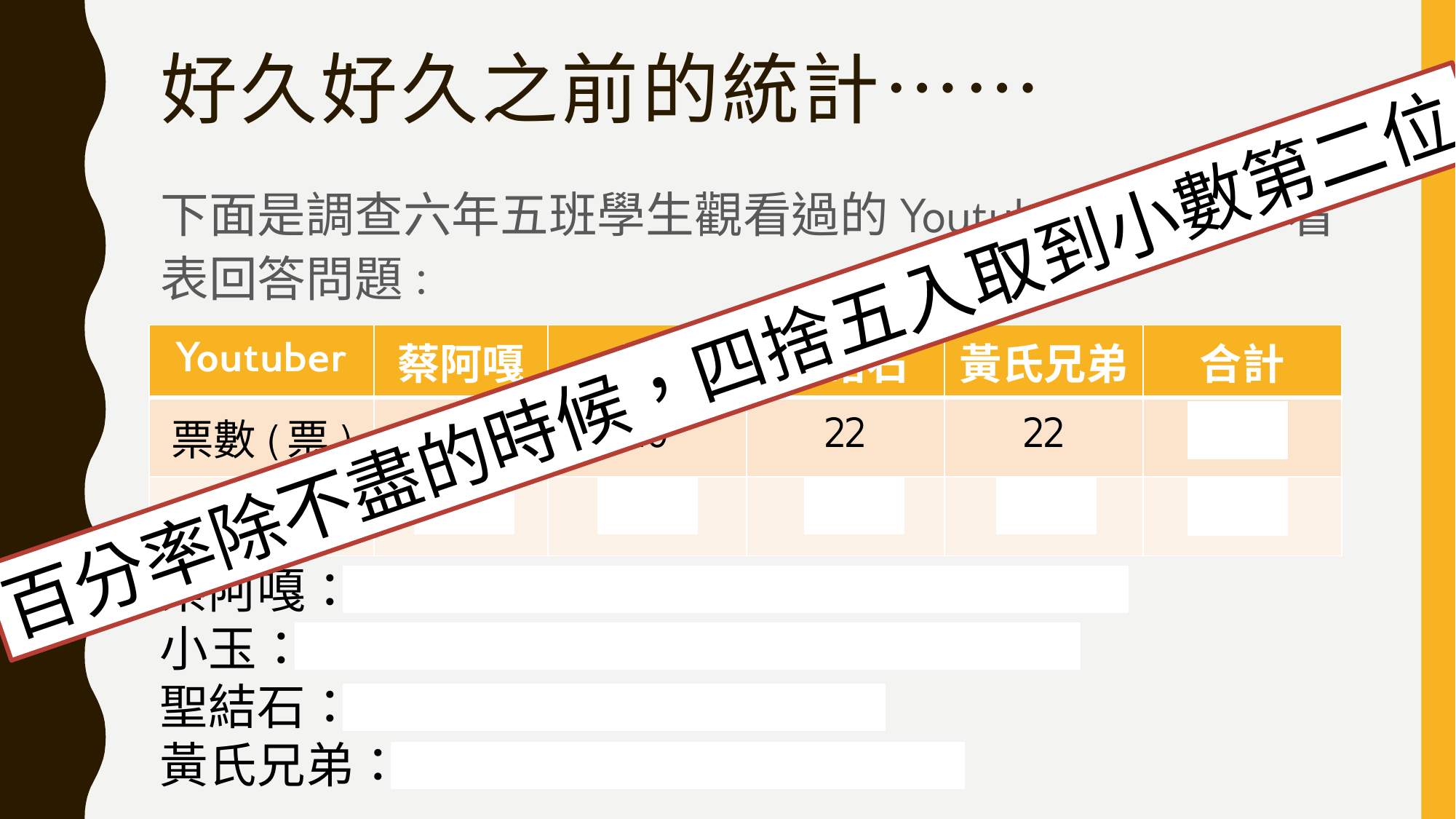

# 好久好久之前的統計……
下面是調查六年五班學生觀看過的Youtuber統計表，看表回答問題：

百分率除不盡的時候，四捨五入取到小數第二位
| Youtuber | 蔡阿嘎 | 小玉 | 聖結石 | 黃氏兄弟 | 合計 |
| --- | --- | --- | --- | --- | --- |
| 票數(票) | 24 | 20 | 22 | 22 | 88 |
| 百分率(%) | 27 | 23 | 25 | 25 | 100 |

蔡阿嘎：24     88 = 0.272……≒ 0.27 = 27%
小玉：20      88 = 0.227……. ≒ 0.23 = 23%
聖結石：22     88 = 0.25 = 25%
黃氏兄弟：22     88 = 0.25 = 25%